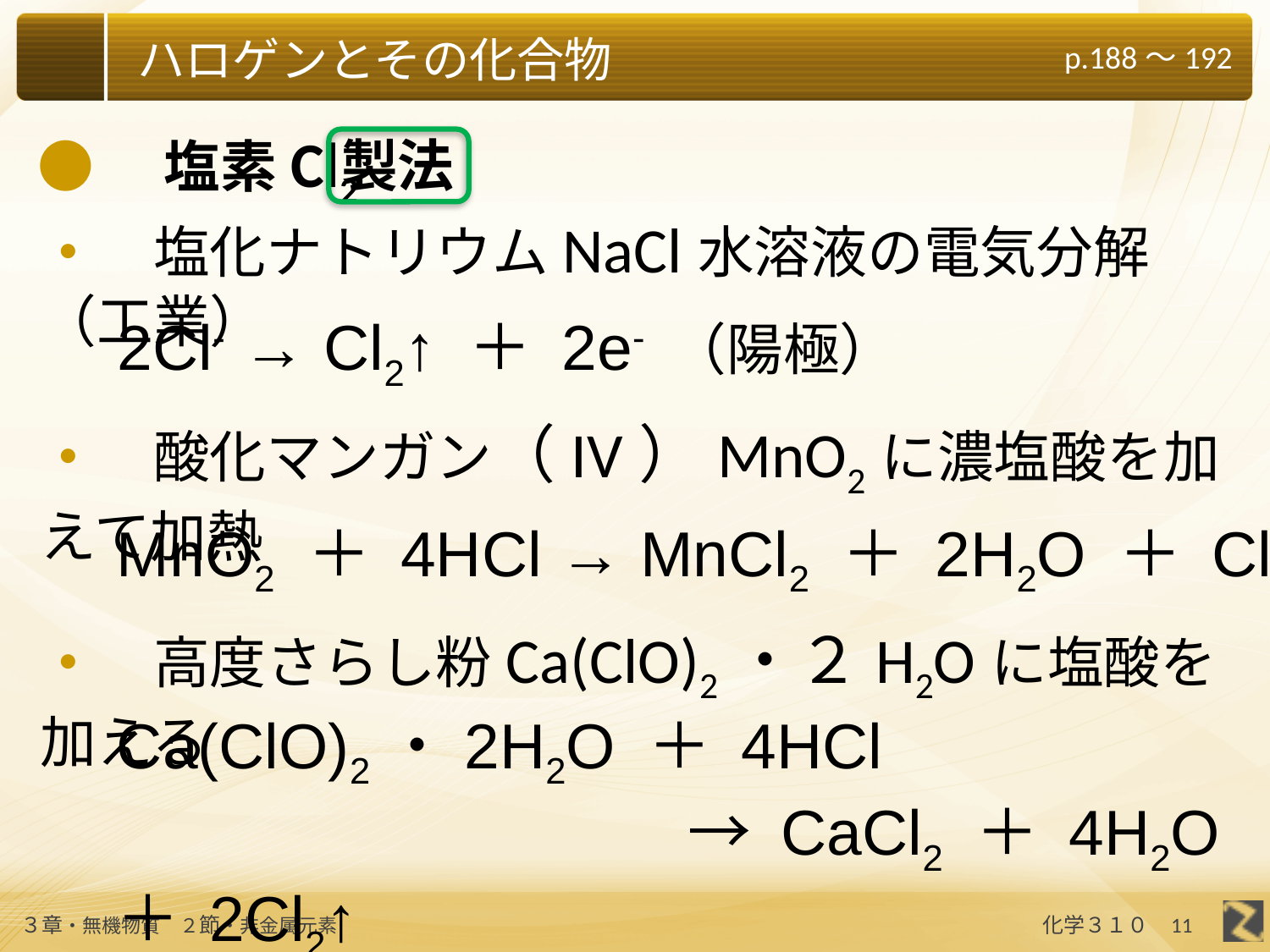

●　塩素Cl2
製法

・　塩化ナトリウムNaCl水溶液の電気分解（工業）
2Cl- → Cl2↑ ＋ 2e- （陽極）
・　酸化マンガン（IV）MnO2に濃塩酸を加えて加熱
MnO2 ＋ 4HCl → MnCl2 ＋ 2H2O ＋ Cl2↑
・　高度さらし粉Ca(ClO)2・２H2Oに塩酸を加える
Ca(ClO)2・2H2O ＋ 4HCl
　　　　　　　　　→ CaCl2 ＋ 4H2O＋ 2Cl2↑
11